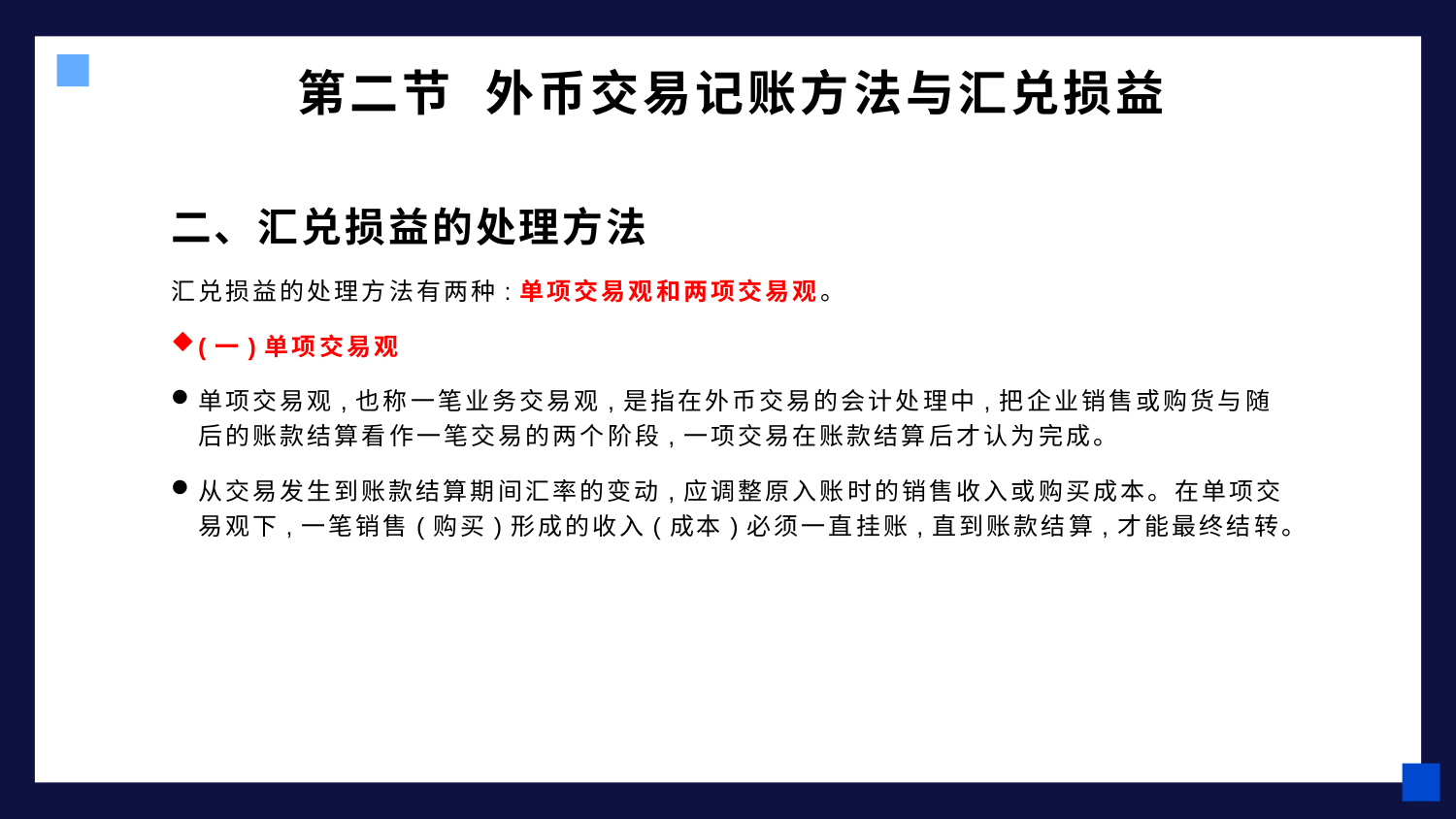

# 第二节  外币交易记账方法与汇兑损益
二、汇兑损益的处理方法
汇兑损益的处理方法有两种:单项交易观和两项交易观。
(一)单项交易观
单项交易观,也称一笔业务交易观,是指在外币交易的会计处理中,把企业销售或购货与随后的账款结算看作一笔交易的两个阶段,一项交易在账款结算后才认为完成。
从交易发生到账款结算期间汇率的变动,应调整原入账时的销售收入或购买成本。在单项交易观下,一笔销售(购买)形成的收入(成本)必须一直挂账,直到账款结算,才能最终结转。